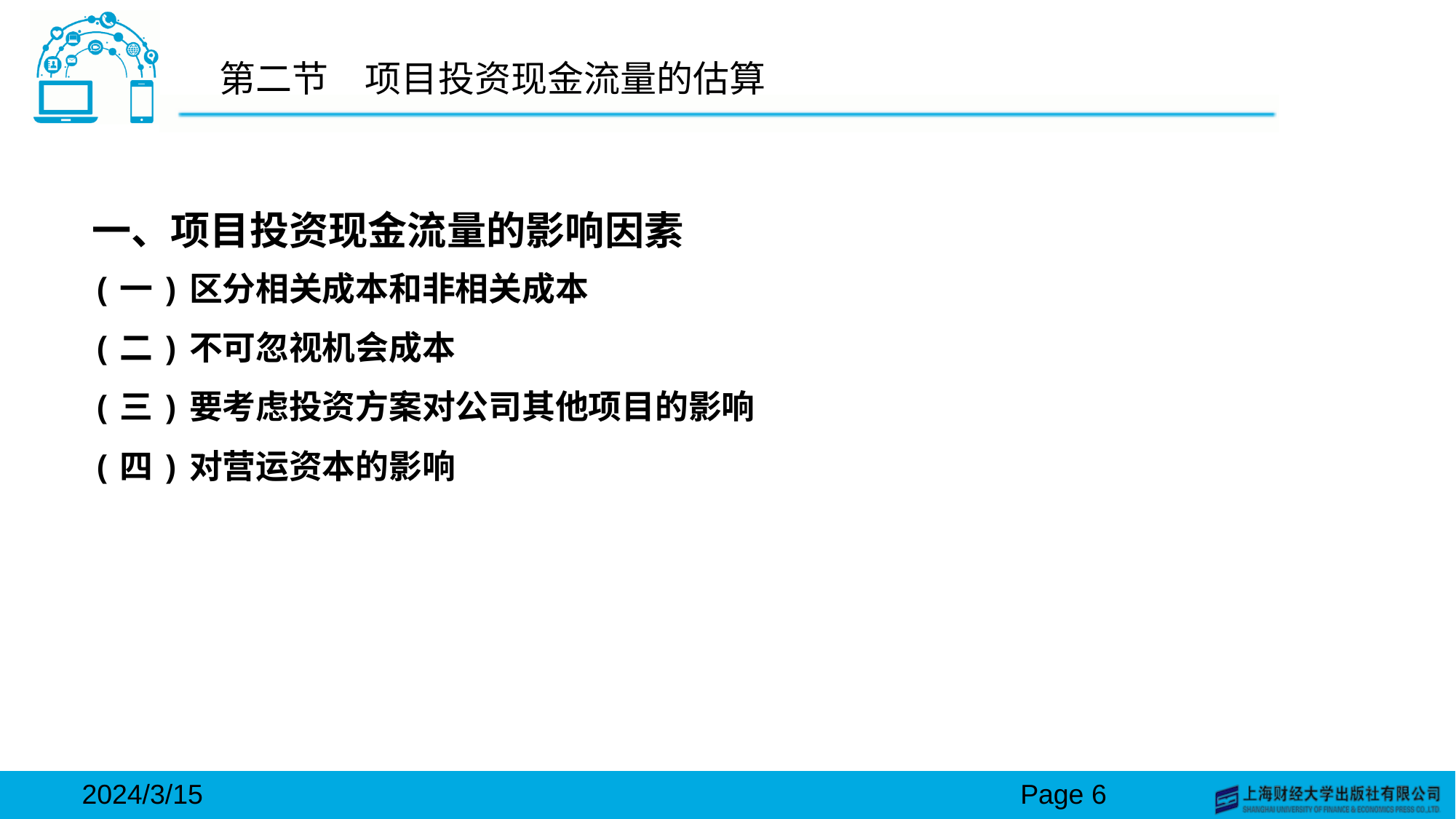

# 第二节　项目投资现金流量的估算
一、项目投资现金流量的影响因素
(一)区分相关成本和非相关成本
(二)不可忽视机会成本
(三)要考虑投资方案对公司其他项目的影响
(四)对营运资本的影响

2024/3/15
Page 6